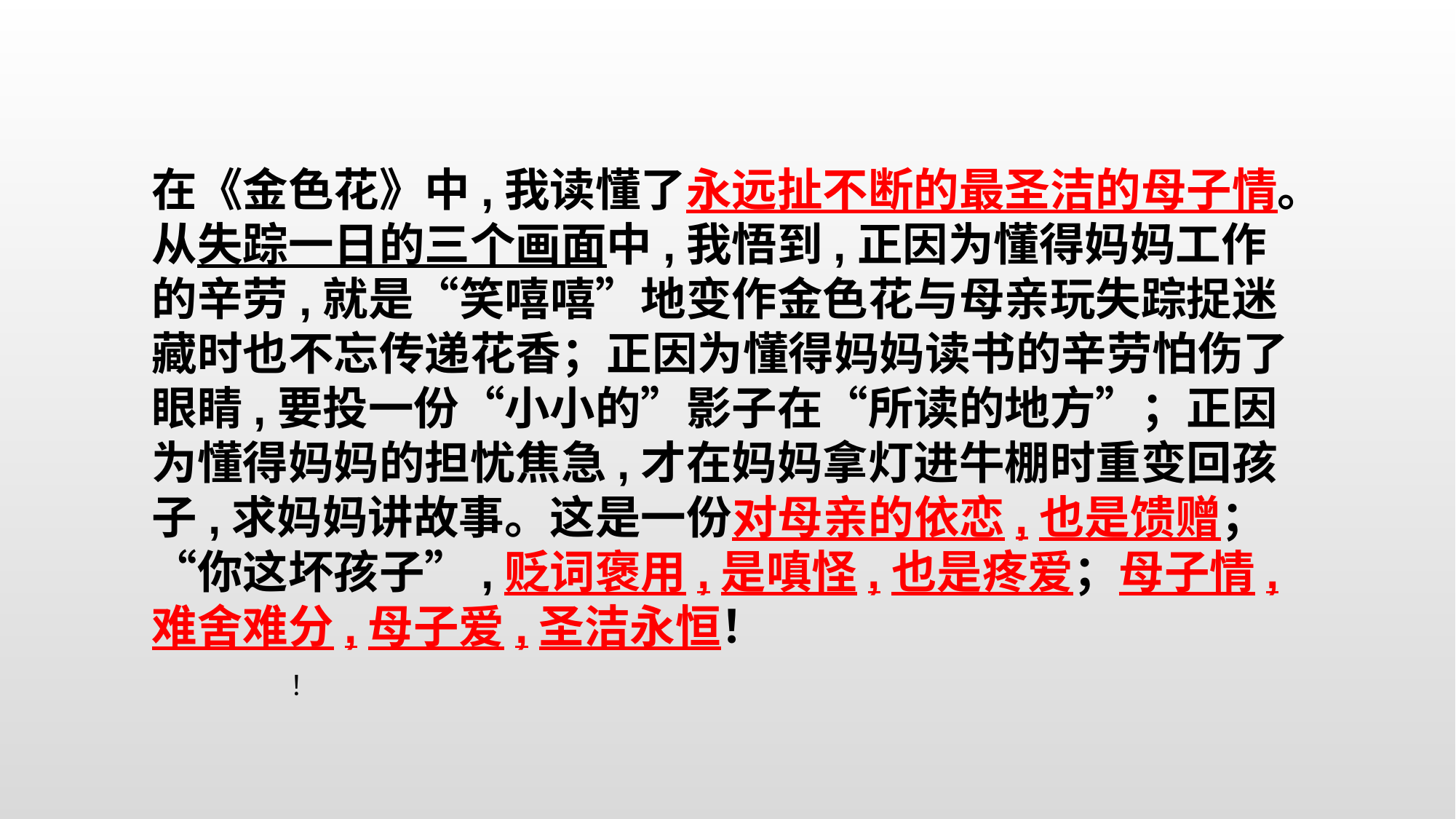

在《金色花》中,我读懂了永远扯不断的最圣洁的母子情。从失踪一日的三个画面中,我悟到,正因为懂得妈妈工作的辛劳,就是“笑嘻嘻”地变作金色花与母亲玩失踪捉迷藏时也不忘传递花香；正因为懂得妈妈读书的辛劳怕伤了眼睛,要投一份“小小的”影子在“所读的地方”；正因为懂得妈妈的担忧焦急,才在妈妈拿灯进牛棚时重变回孩子,求妈妈讲故事。这是一份对母亲的依恋,也是馈赠；“你这坏孩子”,贬词褒用,是嗔怪,也是疼爱；母子情,难舍难分,母子爱,圣洁永恒！
！